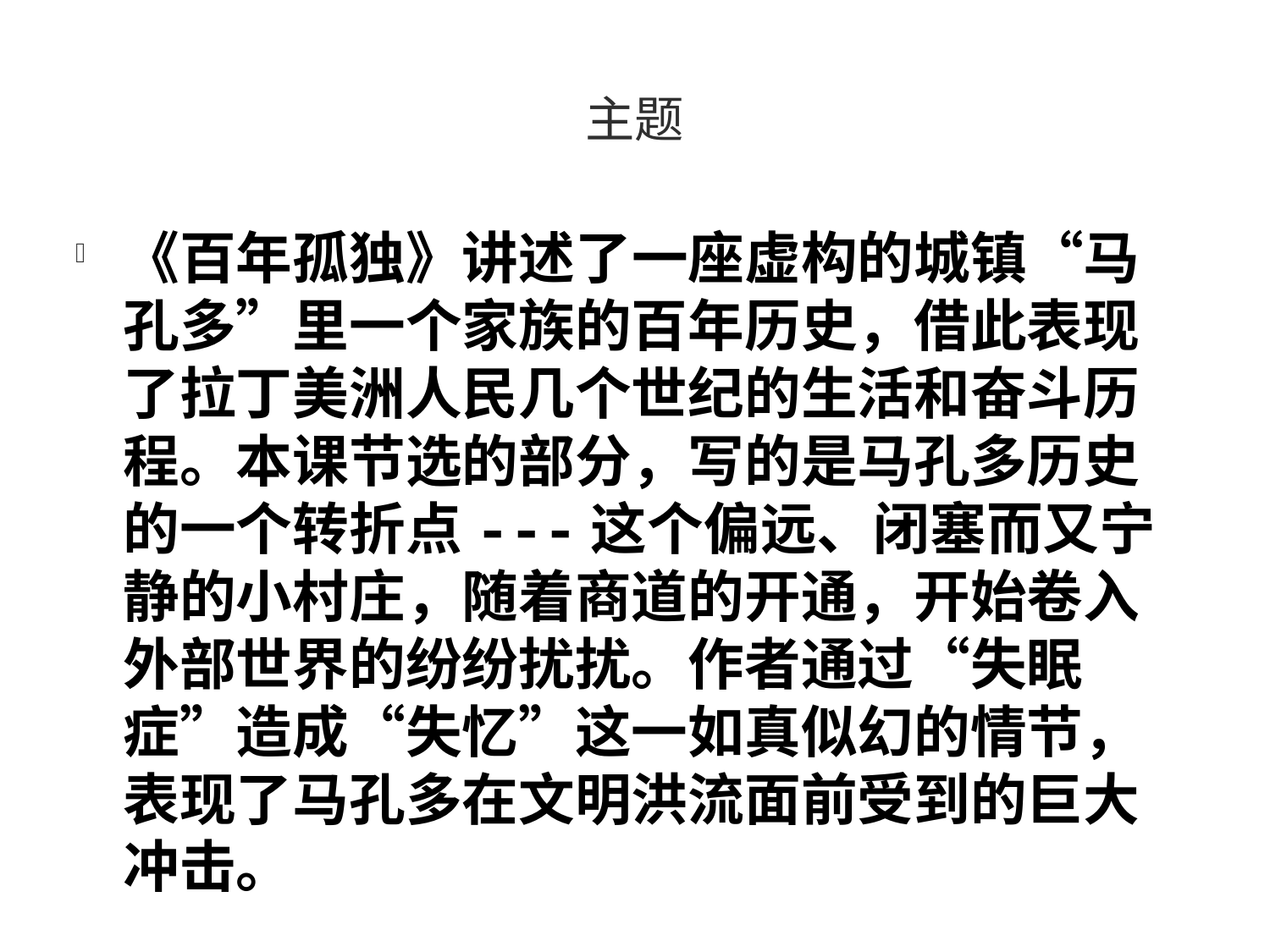

# 主题
《百年孤独》讲述了一座虚构的城镇“马孔多”里一个家族的百年历史，借此表现了拉丁美洲人民几个世纪的生活和奋斗历程。本课节选的部分，写的是马孔多历史的一个转折点---这个偏远、闭塞而又宁静的小村庄，随着商道的开通，开始卷入外部世界的纷纷扰扰。作者通过“失眠症”造成“失忆”这一如真似幻的情节，表现了马孔多在文明洪流面前受到的巨大冲击。